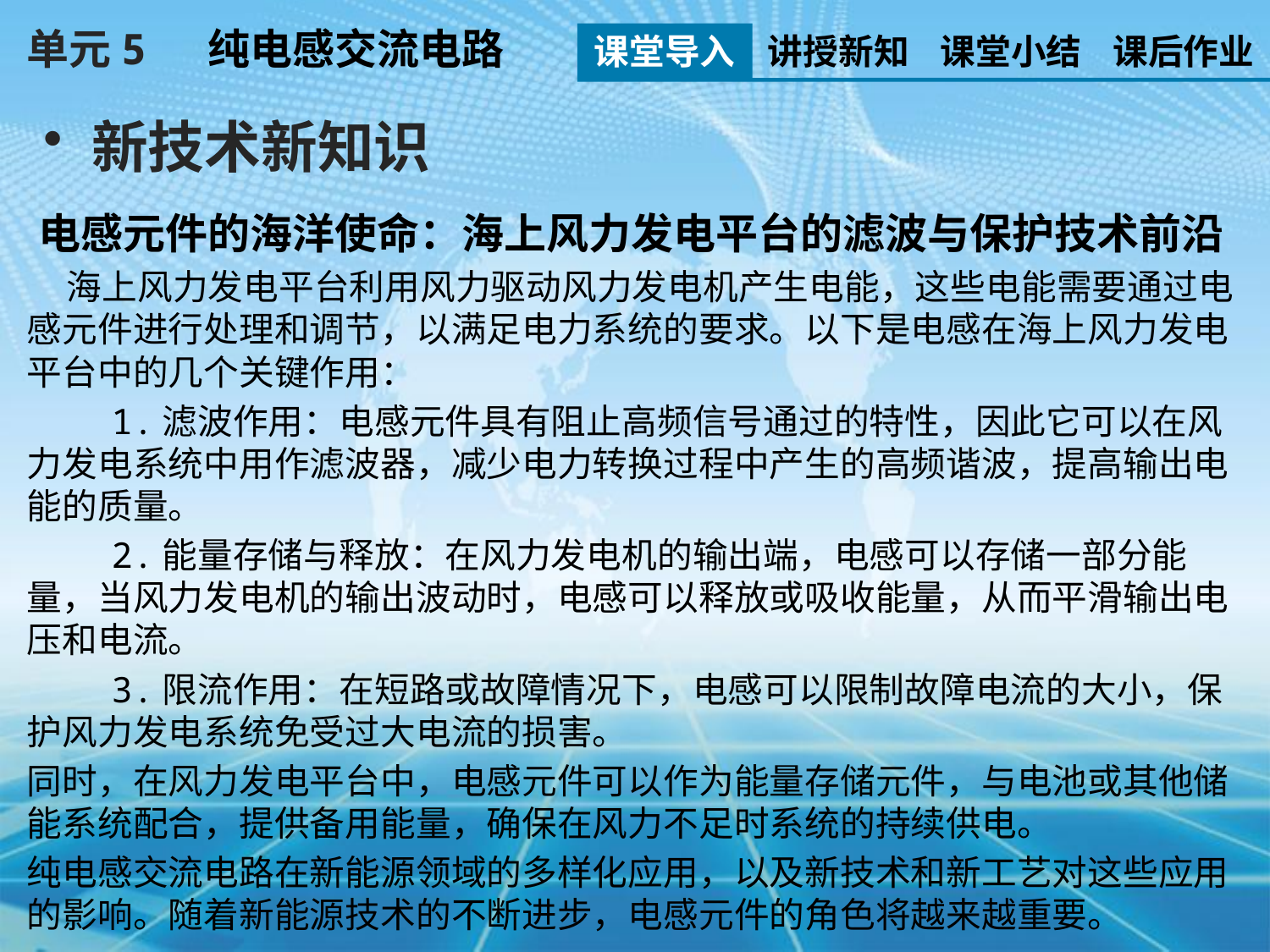

单元5  纯电感交流电路
课堂导入
讲授新知
课堂小结
课后作业
新技术新知识
电感元件的海洋使命：海上风力发电平台的滤波与保护技术前沿
    海上风力发电平台利用风力驱动风力发电机产生电能，这些电能需要通过电感元件进行处理和调节，以满足电力系统的要求。以下是电感在海上风力发电平台中的几个关键作用：
    1.滤波作用：电感元件具有阻止高频信号通过的特性，因此它可以在风力发电系统中用作滤波器，减少电力转换过程中产生的高频谐波，提高输出电能的质量。
    2.能量存储与释放：在风力发电机的输出端，电感可以存储一部分能量，当风力发电机的输出波动时，电感可以释放或吸收能量，从而平滑输出电压和电流。
    3.限流作用：在短路或故障情况下，电感可以限制故障电流的大小，保护风力发电系统免受过大电流的损害。
同时，在风力发电平台中，电感元件可以作为能量存储元件，与电池或其他储能系统配合，提供备用能量，确保在风力不足时系统的持续供电。
纯电感交流电路在新能源领域的多样化应用，以及新技术和新工艺对这些应用的影响。随着新能源技术的不断进步，电感元件的角色将越来越重要。